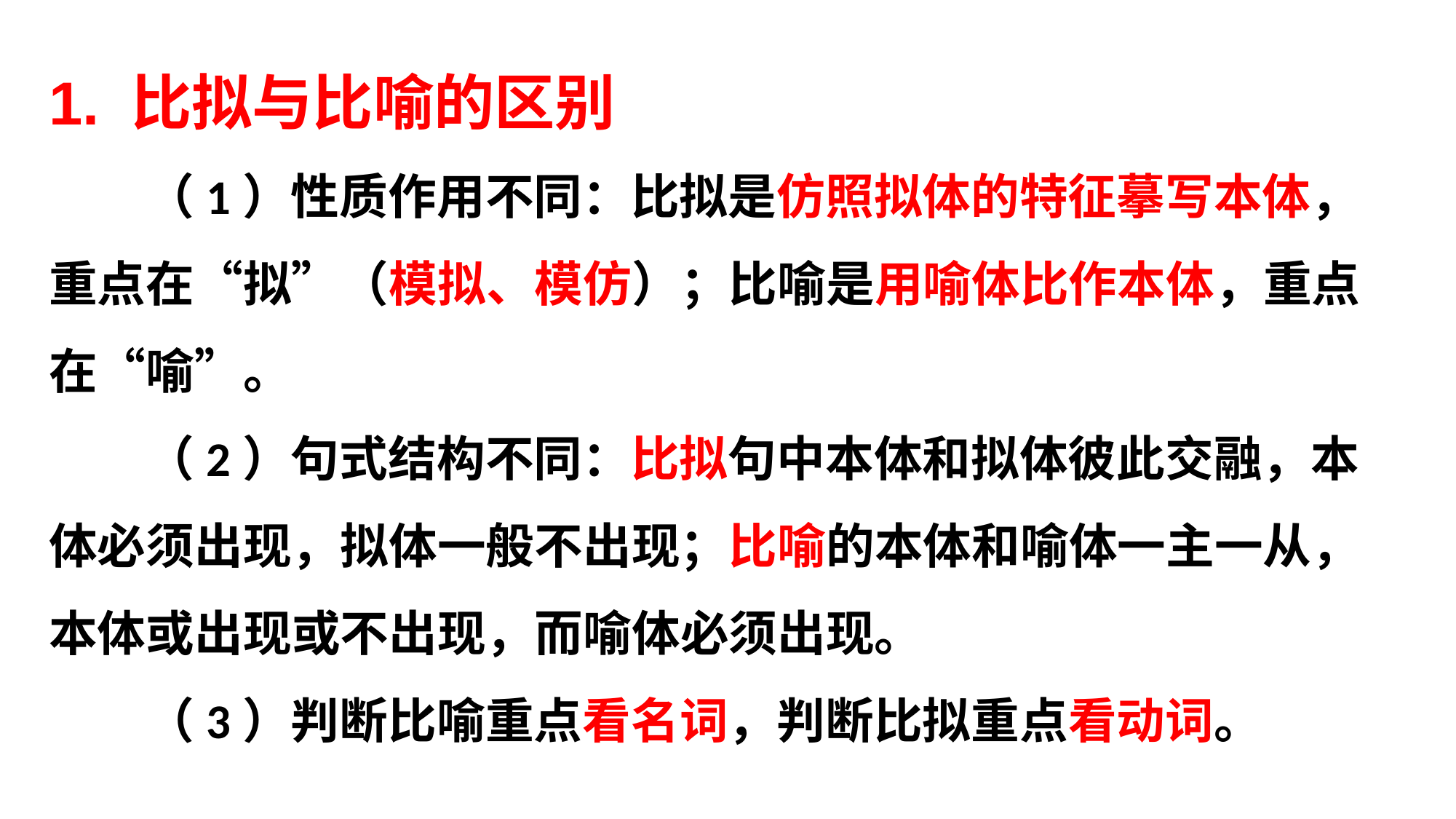

1. 比拟与比喻的区别
　　（1）性质作用不同：比拟是仿照拟体的特征摹写本体，重点在“拟”（模拟、模仿）；比喻是用喻体比作本体，重点在“喻”。
　　（2）句式结构不同：比拟句中本体和拟体彼此交融，本体必须出现，拟体一般不出现；比喻的本体和喻体一主一从，本体或出现或不出现，而喻体必须出现。
　　（3）判断比喻重点看名词，判断比拟重点看动词。